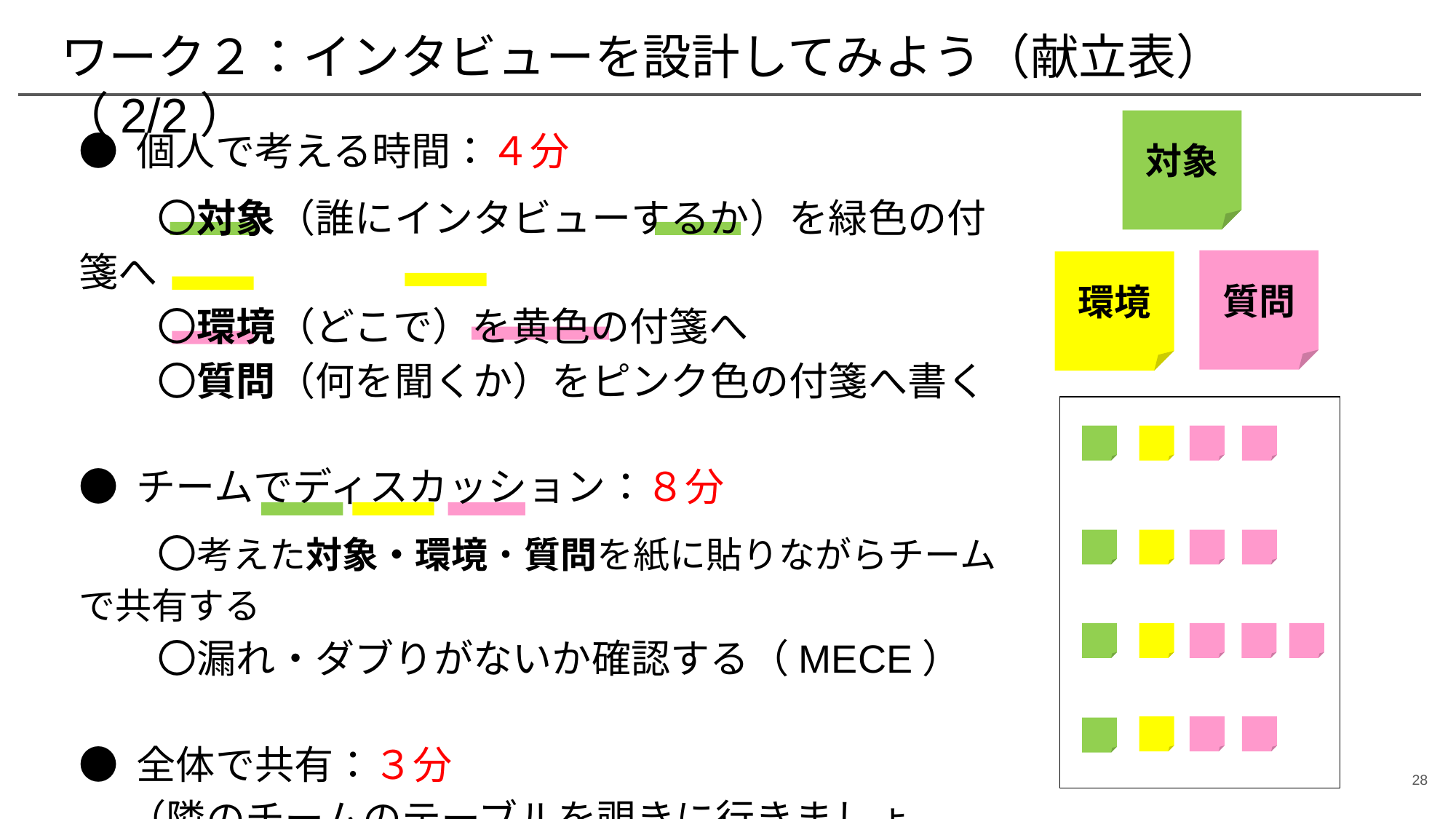

# ワーク２：インタビューを設計してみよう（献立表）（2/2）
● 個人で考える時間：４分

　　〇対象（誰にインタビューするか）を緑色の付箋へ
　　〇環境（どこで）を黄色の付箋へ
　　〇質問（何を聞くか）をピンク色の付箋へ書く
● チームでディスカッション：８分

　　〇考えた対象・環境・質問を紙に貼りながらチームで共有する
　　〇漏れ・ダブりがないか確認する（MECE）

● 全体で共有：３分
　 （隣のチームのテーブルを覗きに行きましょう！）

対象

質問
環境

28